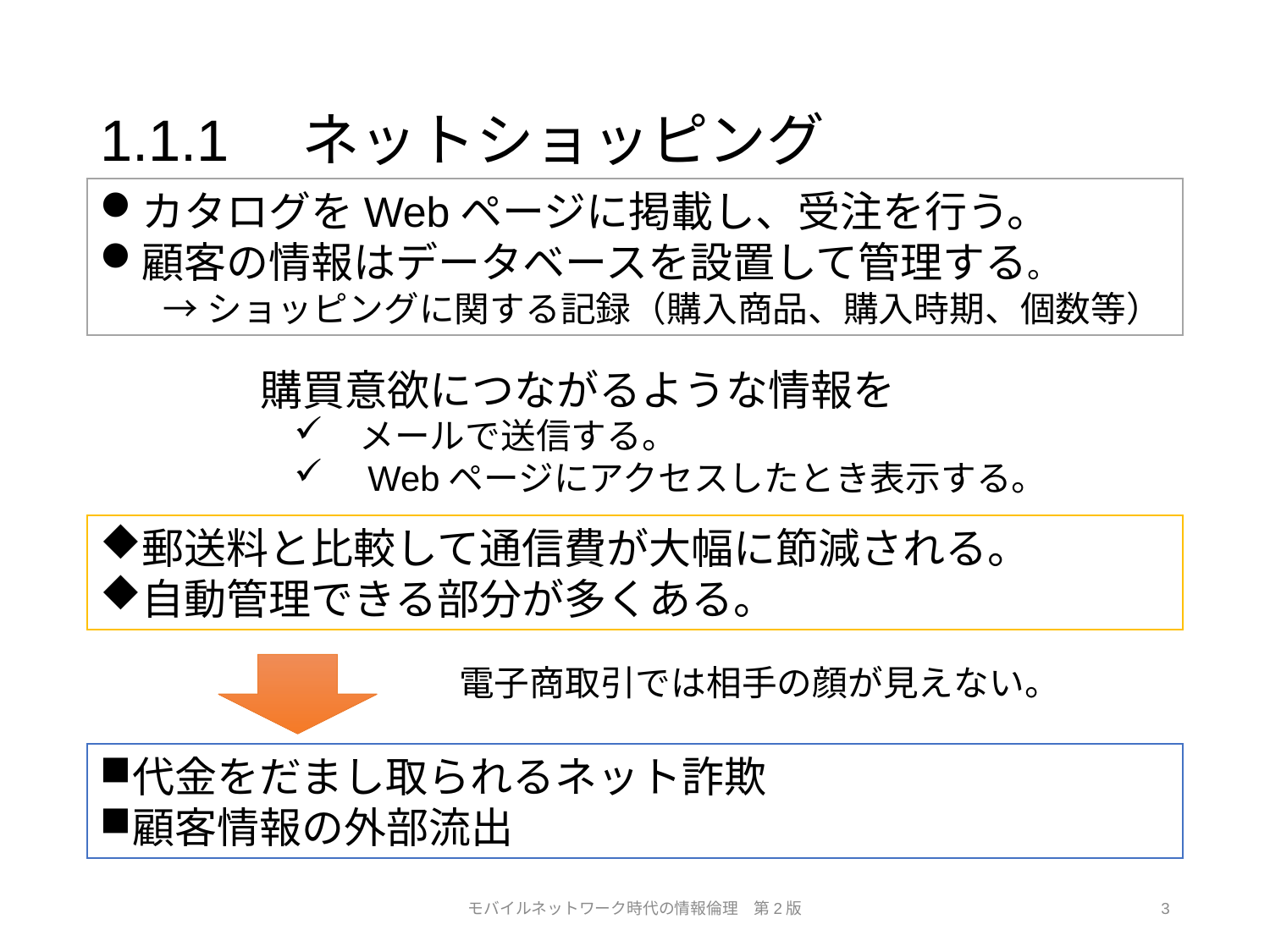

# 1.1.1　ネットショッピング
カタログをWebページに掲載し、受注を行う。
顧客の情報はデータベースを設置して管理する。
→ショッピングに関する記録（購入商品、購入時期、個数等）
購買意欲につながるような情報を
　メールで送信する。
　Webページにアクセスしたとき表示する。
郵送料と比較して通信費が大幅に節減される。
自動管理できる部分が多くある。

電子商取引では相手の顔が見えない。
代金をだまし取られるネット詐欺
顧客情報の外部流出
モバイルネットワーク時代の情報倫理　第2版
3